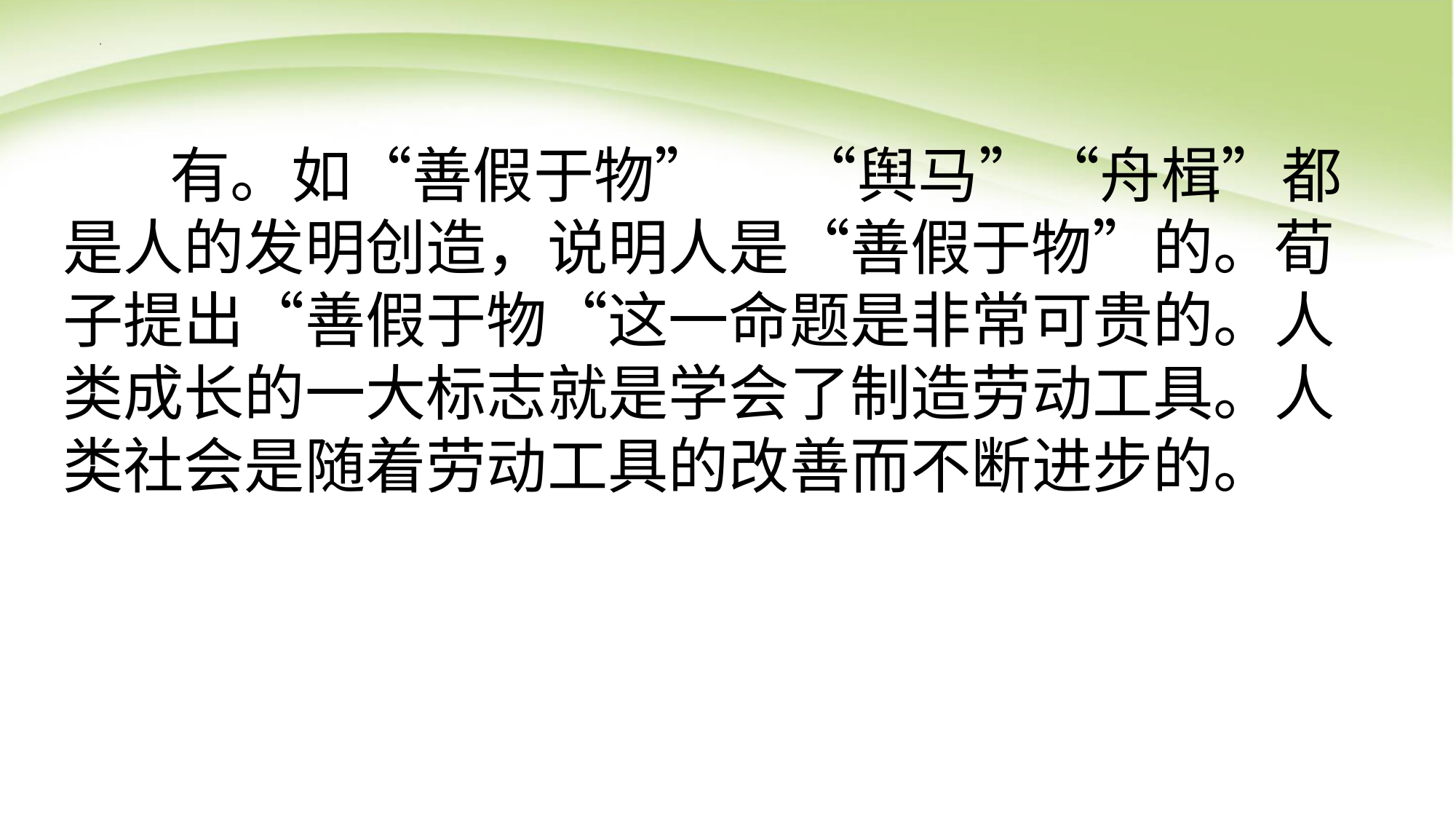

有。如“善假于物”      “舆马”“舟楫”都是人的发明创造，说明人是“善假于物”的。荀子提出“善假于物“这一命题是非常可贵的。人类成长的一大标志就是学会了制造劳动工具。人类社会是随着劳动工具的改善而不断进步的。